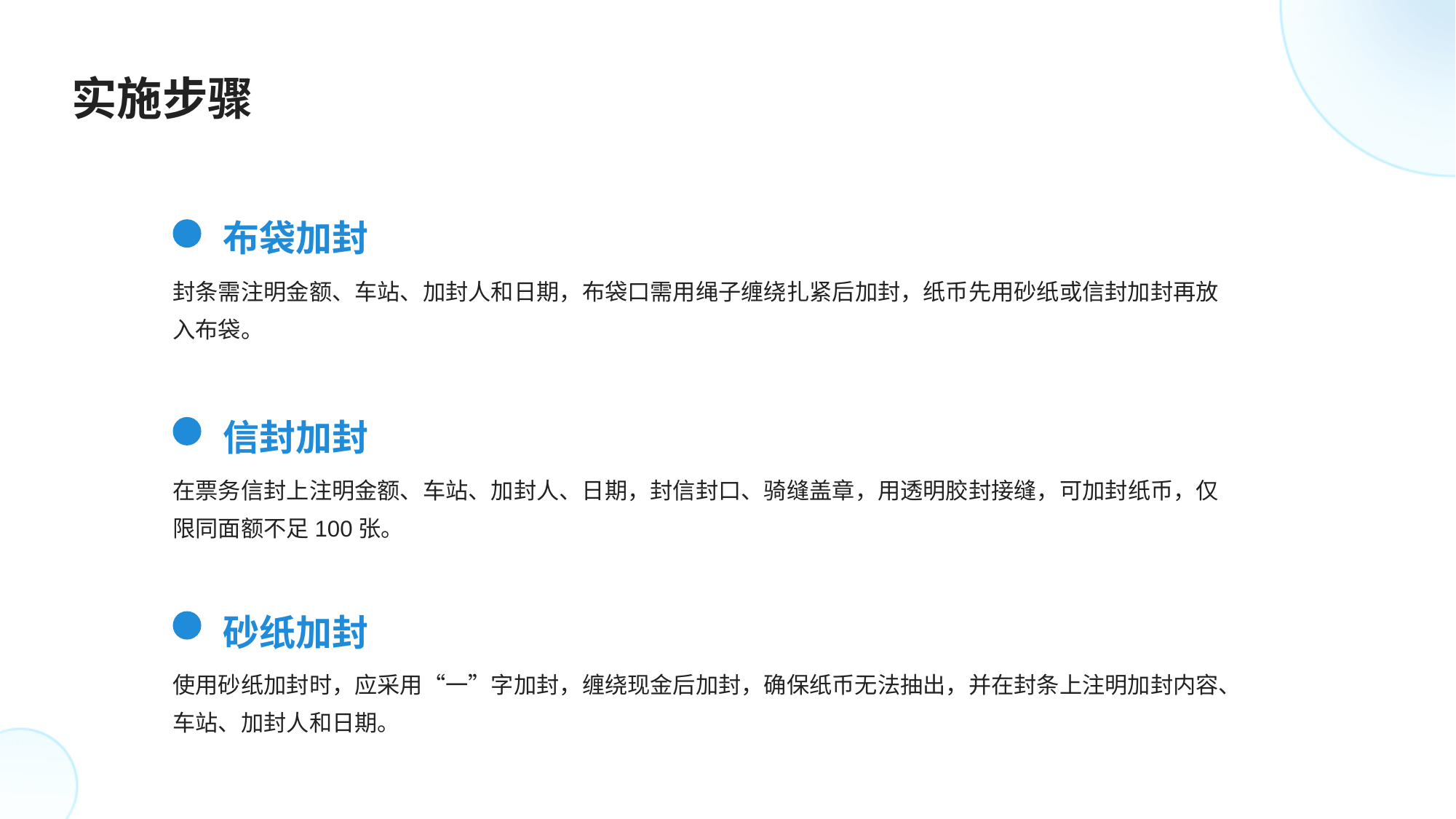

实施步骤
布袋加封

封条需注明金额、车站、加封人和日期，布袋口需用绳子缠绕扎紧后加封，纸币先用砂纸或信封加封再放入布袋。
信封加封

在票务信封上注明金额、车站、加封人、日期，封信封口、骑缝盖章，用透明胶封接缝，可加封纸币，仅限同面额不足100张。
砂纸加封

使用砂纸加封时，应采用“一”字加封，缠绕现金后加封，确保纸币无法抽出，并在封条上注明加封内容、车站、加封人和日期。